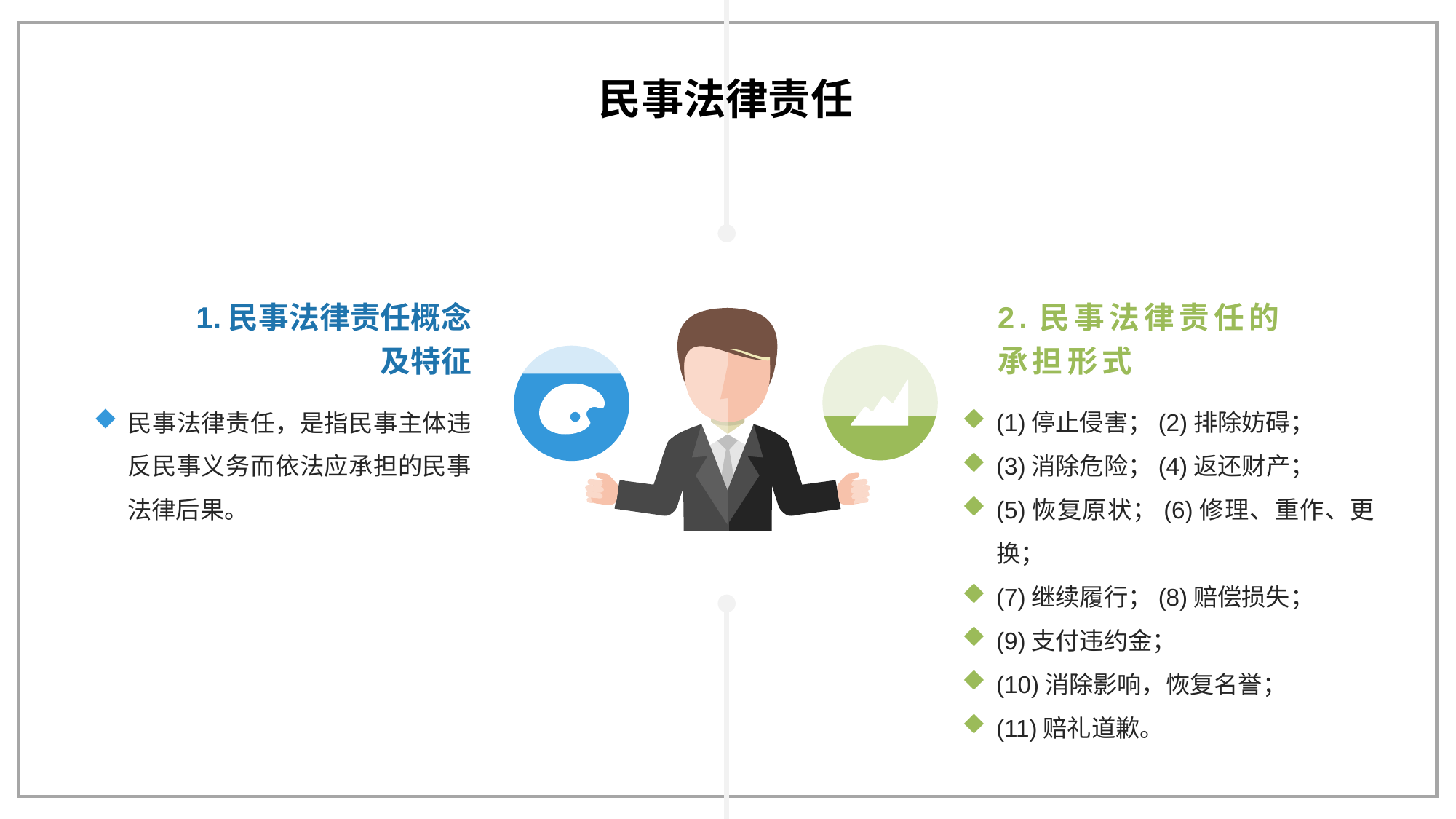

民事法律责任

1.民事法律责任概念及特征
2.民事法律责任的承担形式

(1)停止侵害；(2)排除妨碍；
(3)消除危险；(4)返还财产；
(5)恢复原状；(6)修理、重作、更换；
(7)继续履行；(8)赔偿损失；
(9)支付违约金；
(10)消除影响，恢复名誉；
(11)赔礼道歉。

民事法律责任，是指民事主体违反民事义务而依法应承担的民事法律后果。